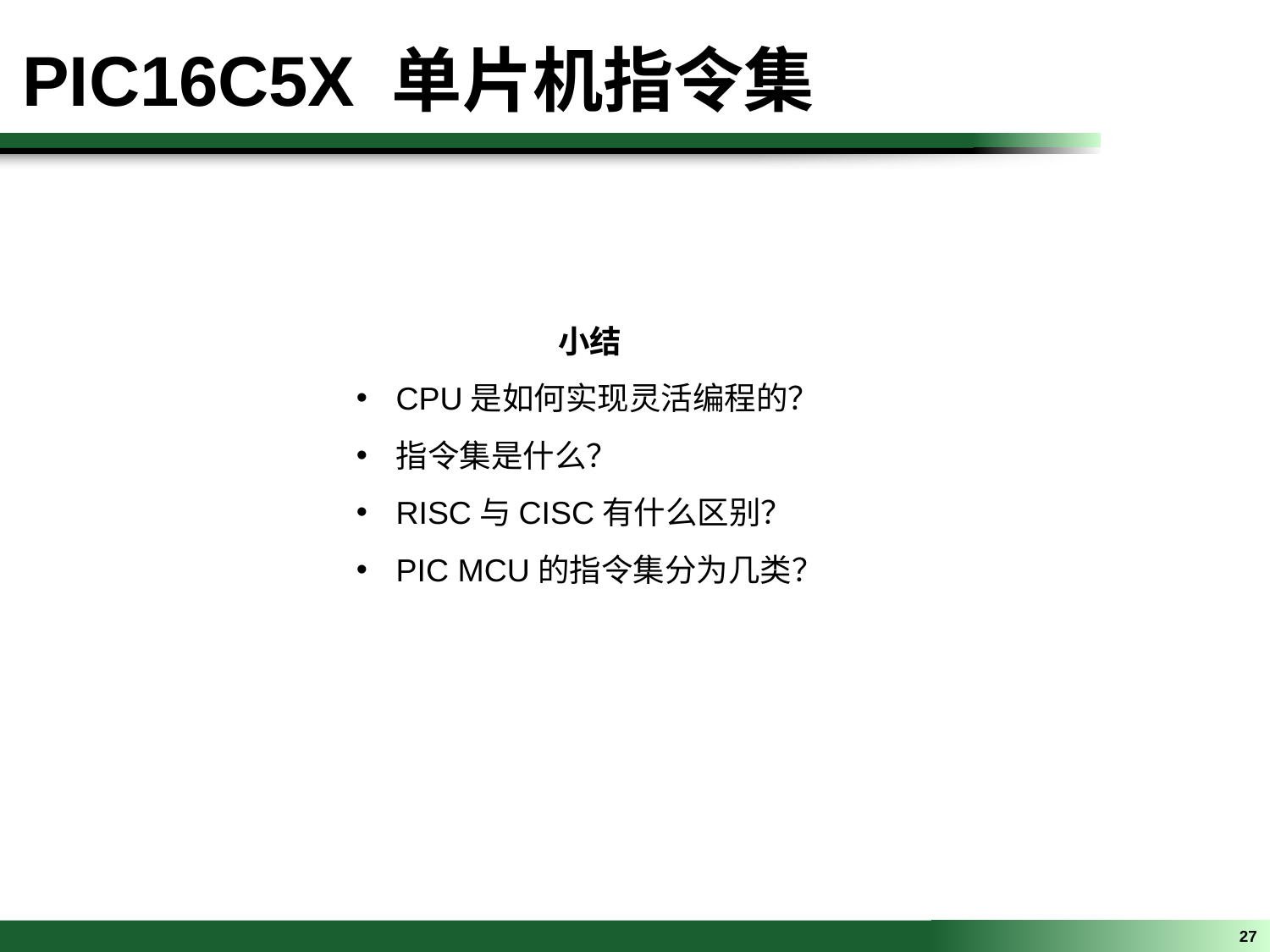

PIC16C5X 单片机指令集
小结
CPU是如何实现灵活编程的？
指令集是什么？
RISC与CISC有什么区别？
PIC MCU的指令集分为几类？
27